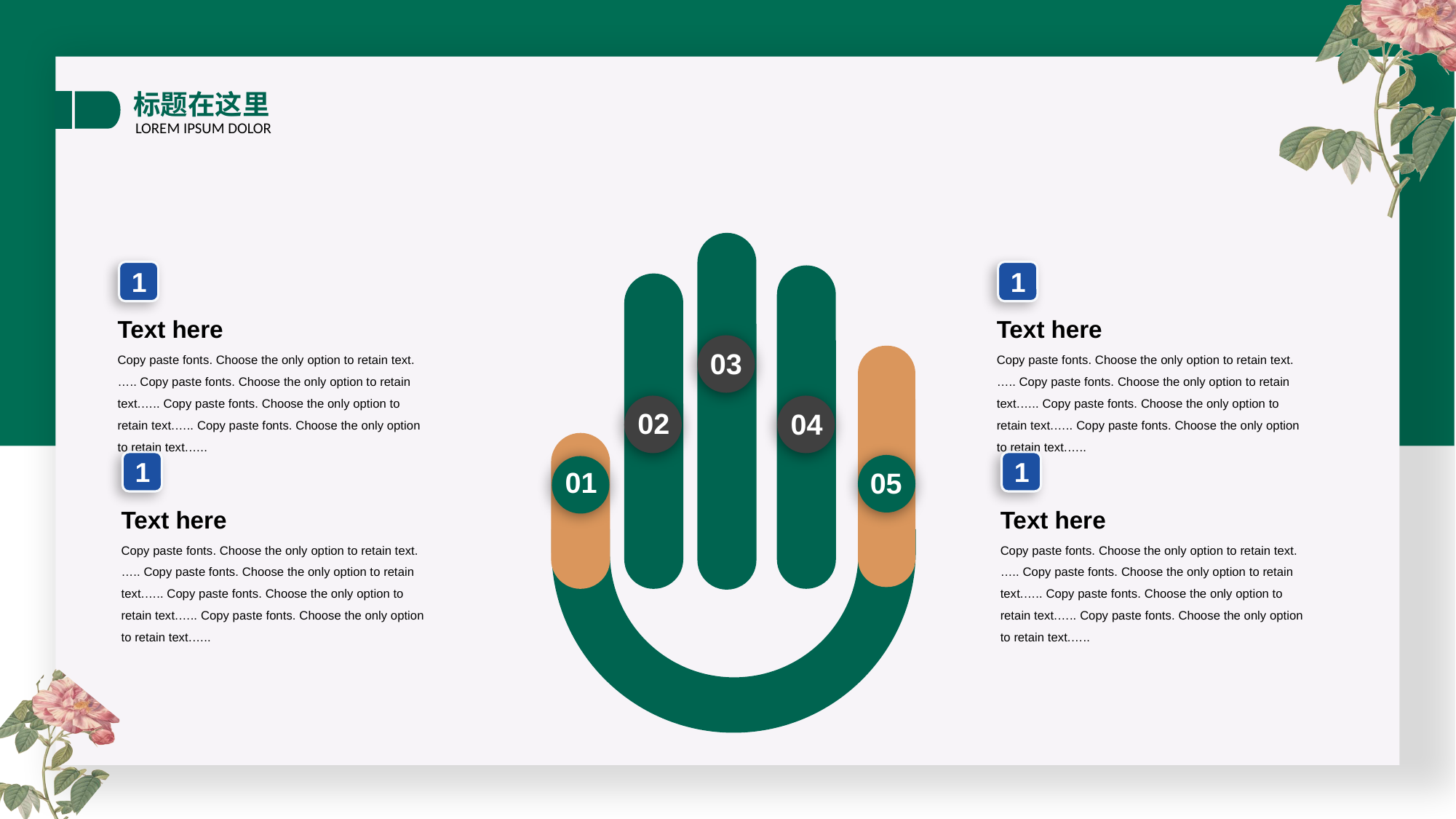

标题在这里

LOREM IPSUM DOLOR

03

02
04

01
05

1
Text here
Copy paste fonts. Choose the only option to retain text.….. Copy paste fonts. Choose the only option to retain text.….. Copy paste fonts. Choose the only option to retain text.….. Copy paste fonts. Choose the only option to retain text.…..

1
Text here
Copy paste fonts. Choose the only option to retain text.….. Copy paste fonts. Choose the only option to retain text.….. Copy paste fonts. Choose the only option to retain text.….. Copy paste fonts. Choose the only option to retain text.…..

1
Text here
Copy paste fonts. Choose the only option to retain text.….. Copy paste fonts. Choose the only option to retain text.….. Copy paste fonts. Choose the only option to retain text.….. Copy paste fonts. Choose the only option to retain text.…..

1
Text here
Copy paste fonts. Choose the only option to retain text.….. Copy paste fonts. Choose the only option to retain text.….. Copy paste fonts. Choose the only option to retain text.….. Copy paste fonts. Choose the only option to retain text.…..